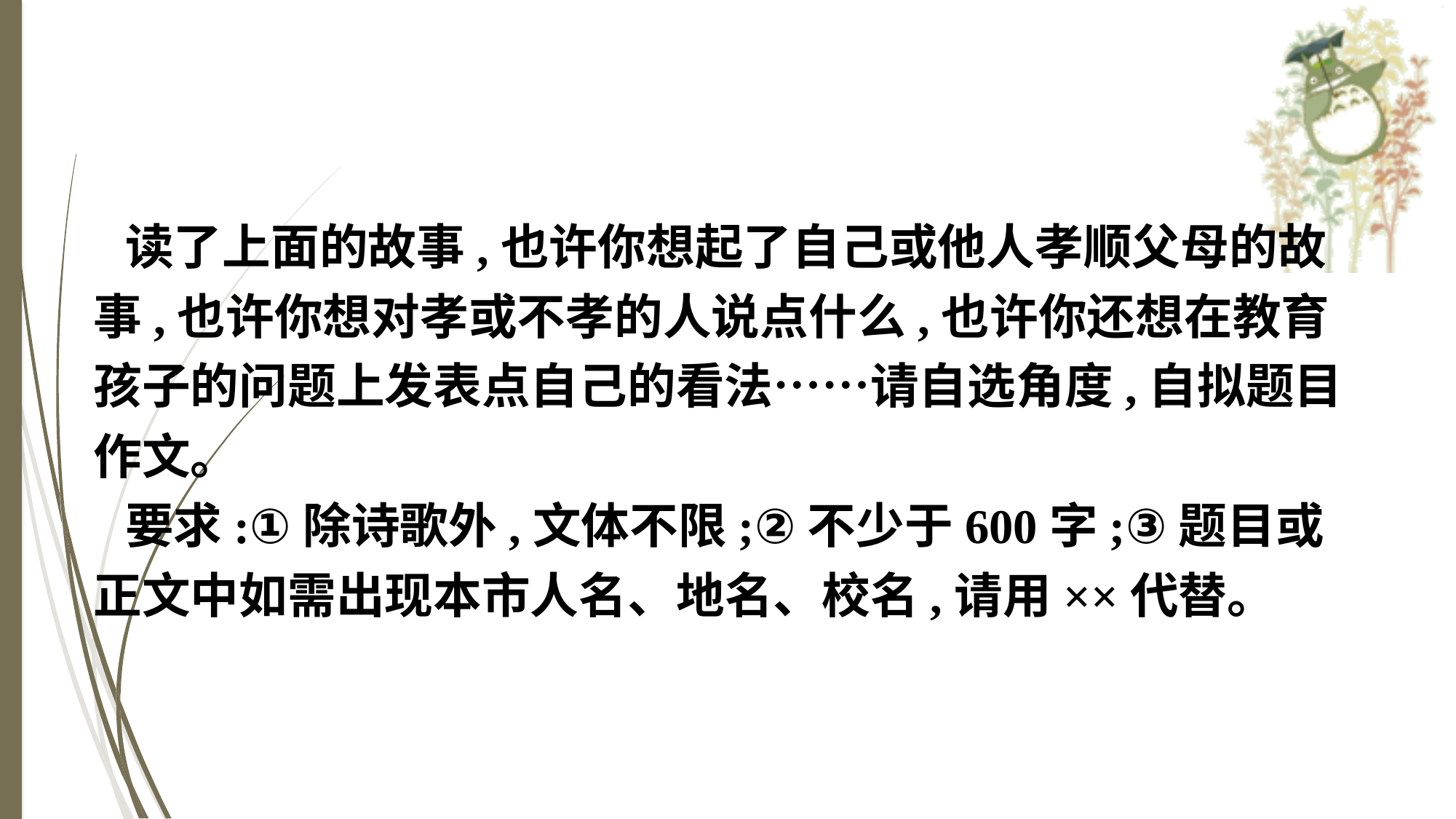

读了上面的故事,也许你想起了自己或他人孝顺父母的故事,也许你想对孝或不孝的人说点什么,也许你还想在教育孩子的问题上发表点自己的看法……请自选角度,自拟题目作文。
要求:①除诗歌外,文体不限;②不少于600字;③题目或正文中如需出现本市人名、地名、校名,请用××代替。